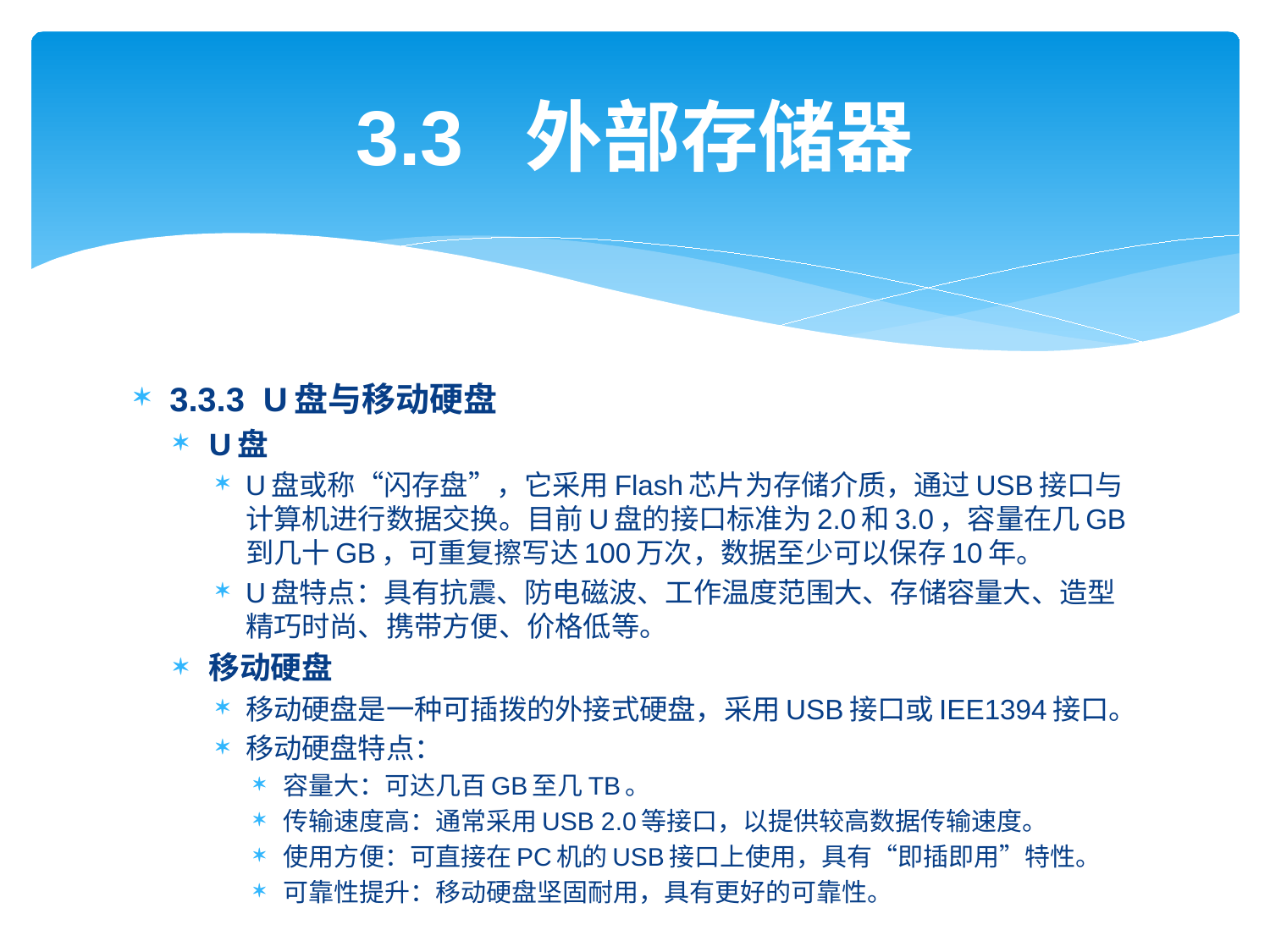

# 3.3  外部存储器
3.3.3  U盘与移动硬盘
U盘
U盘或称“闪存盘”，它采用Flash芯片为存储介质，通过USB接口与计算机进行数据交换。目前U盘的接口标准为2.0和3.0，容量在几GB到几十GB，可重复擦写达100万次，数据至少可以保存10年。
U盘特点：具有抗震、防电磁波、工作温度范围大、存储容量大、造型精巧时尚、携带方便、价格低等。
移动硬盘
移动硬盘是一种可插拨的外接式硬盘，采用USB接口或IEE1394接口。
移动硬盘特点：
容量大：可达几百GB至几TB。
传输速度高：通常采用USB 2.0等接口，以提供较高数据传输速度。
使用方便：可直接在PC机的USB接口上使用，具有“即插即用”特性。
可靠性提升：移动硬盘坚固耐用，具有更好的可靠性。